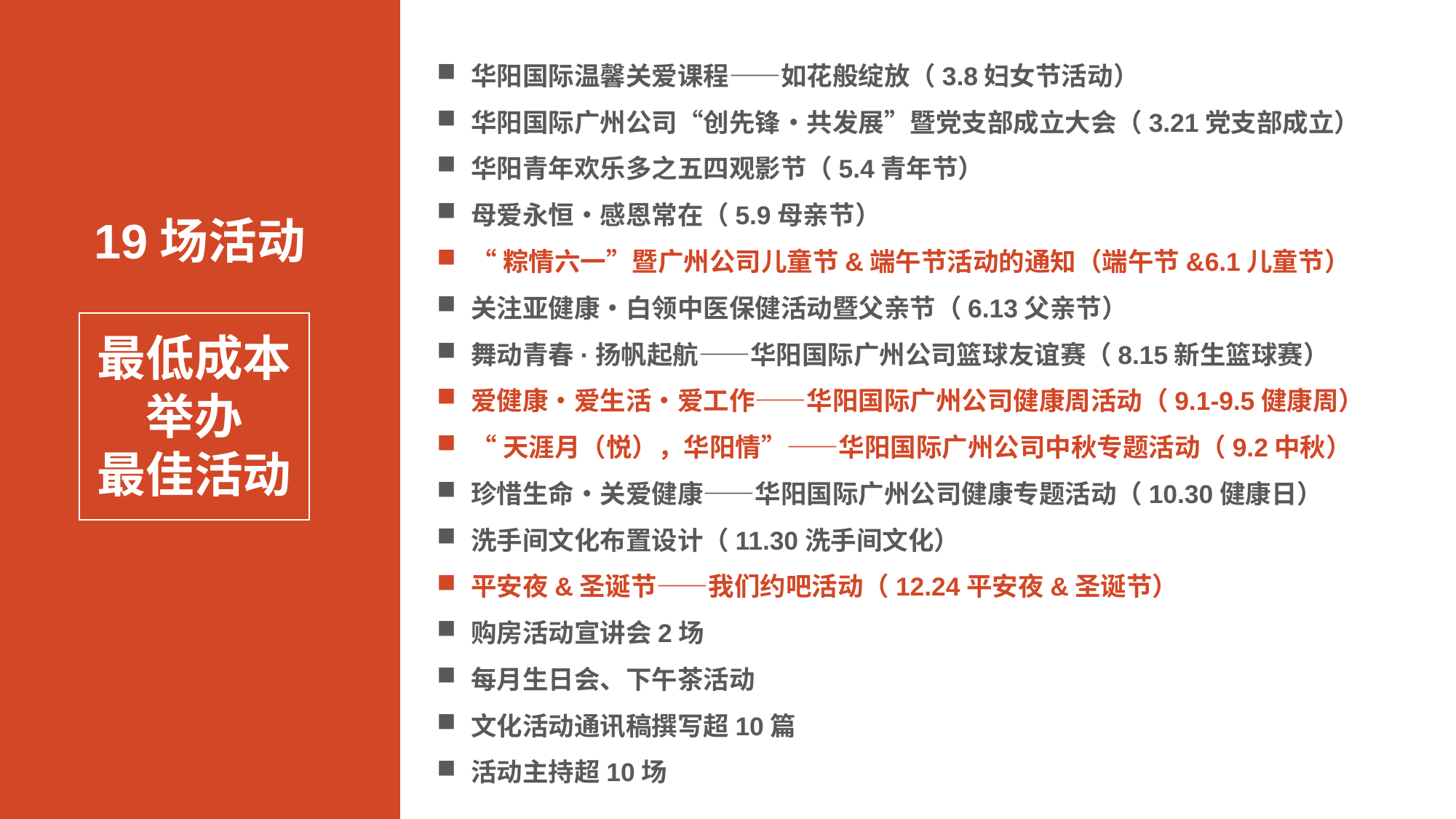

华阳国际温馨关爱课程——如花般绽放（3.8妇女节活动）
华阳国际广州公司“创先锋•共发展”暨党支部成立大会（3.21党支部成立）
华阳青年欢乐多之五四观影节（5.4青年节）
母爱永恒•感恩常在（5.9母亲节）
“粽情六一”暨广州公司儿童节&端午节活动的通知（端午节&6.1儿童节）
关注亚健康•白领中医保健活动暨父亲节（6.13父亲节）
舞动青春·扬帆起航——华阳国际广州公司篮球友谊赛（8.15新生篮球赛）
爱健康•爱生活•爱工作——华阳国际广州公司健康周活动（9.1-9.5健康周）
“天涯月（悦），华阳情”——华阳国际广州公司中秋专题活动（9.2中秋）
珍惜生命•关爱健康——华阳国际广州公司健康专题活动（10.30健康日）
洗手间文化布置设计（11.30洗手间文化）
平安夜&圣诞节——我们约吧活动（12.24平安夜&圣诞节）
购房活动宣讲会2场
每月生日会、下午茶活动
文化活动通讯稿撰写超10篇
活动主持超10场
19场活动

最低成本
举办
最佳活动